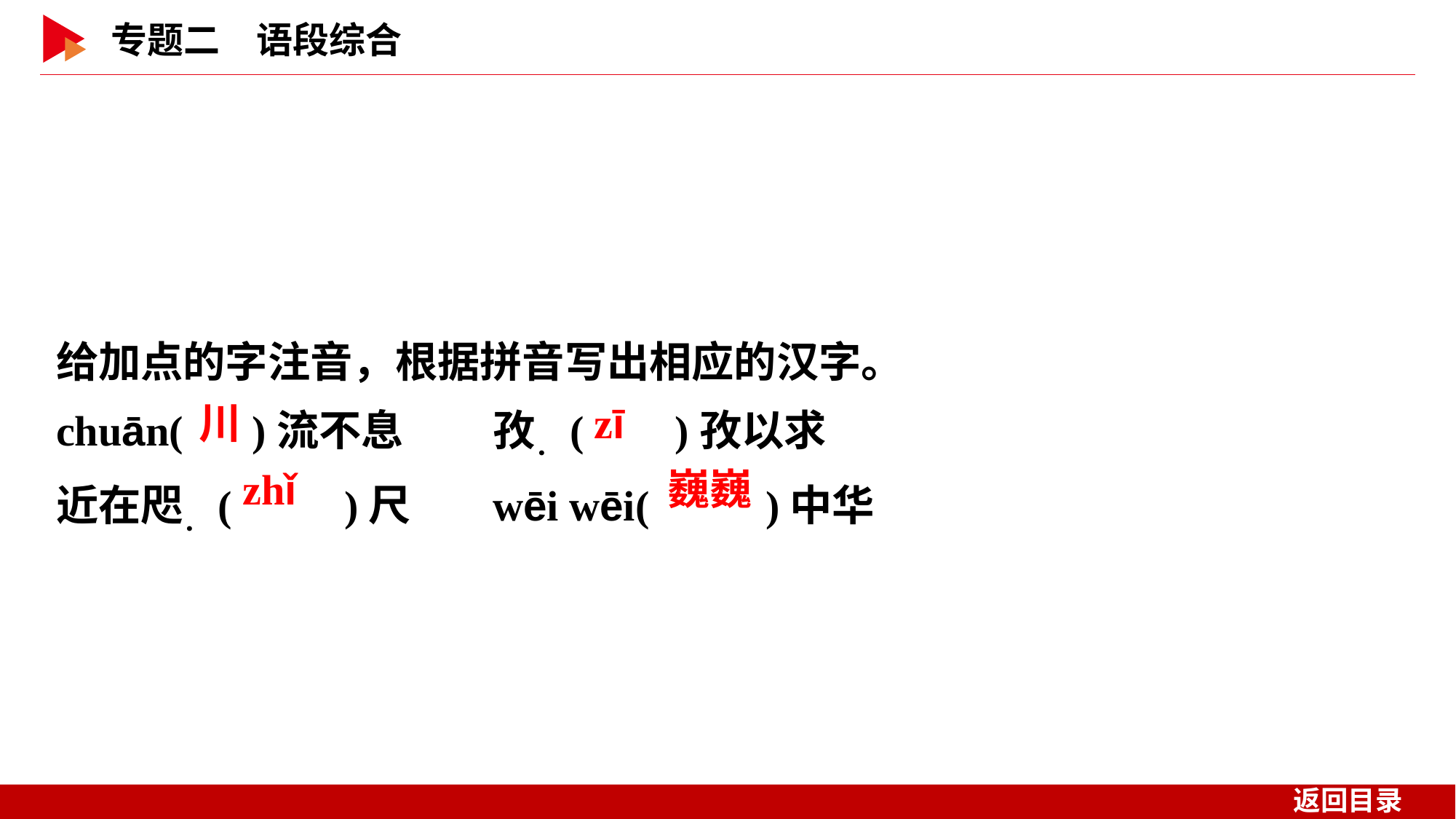

给加点的字注音，根据拼音写出相应的汉字。
chuān(      )流不息	孜．(        )孜以求
近在咫．(          )尺	wēi wēi(          )中华
   川
 zī
 zhǐ
 巍巍